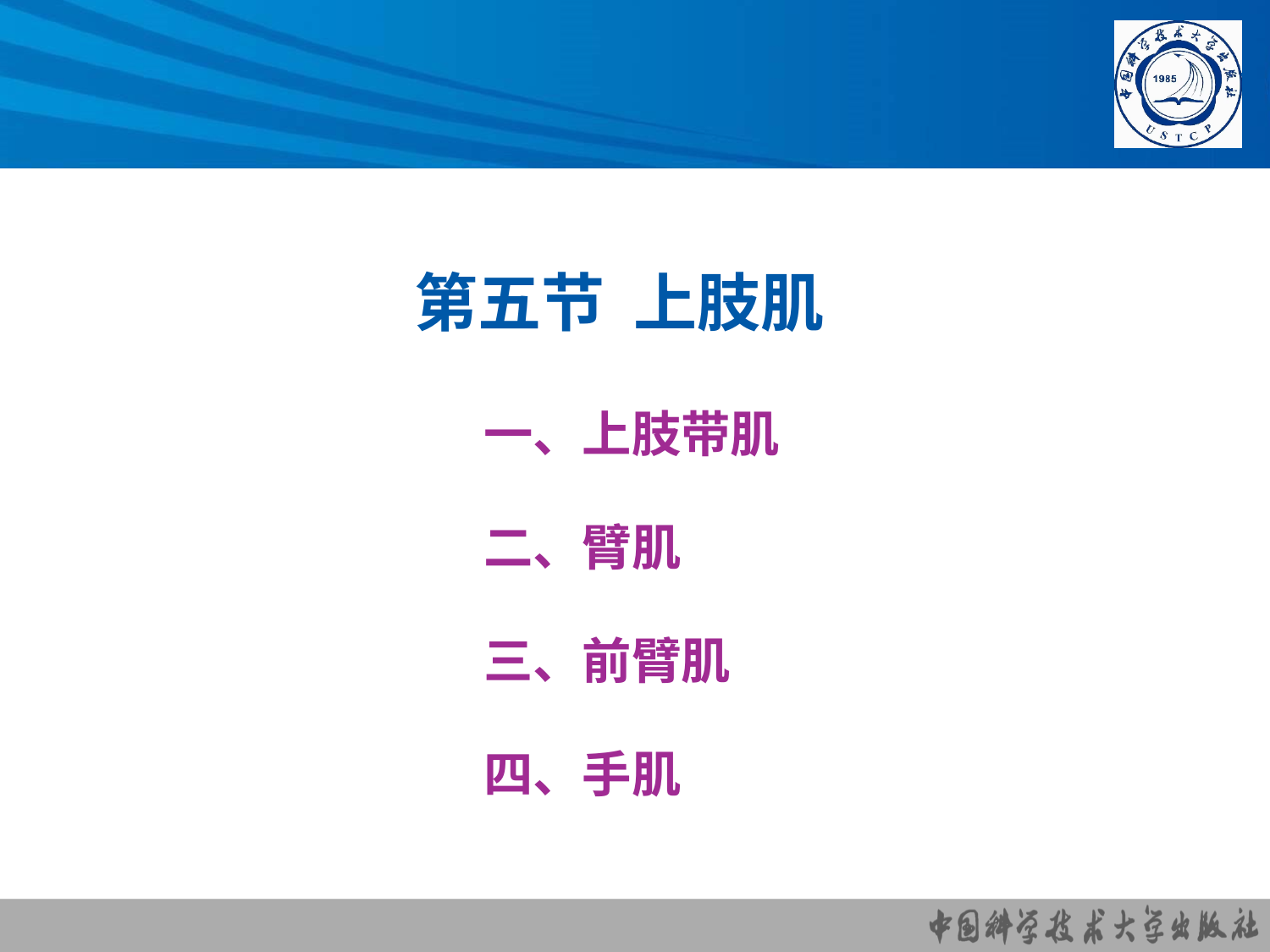

# 第五节  上肢肌
一、上肢带肌
二、臂肌
三、前臂肌
四、手肌